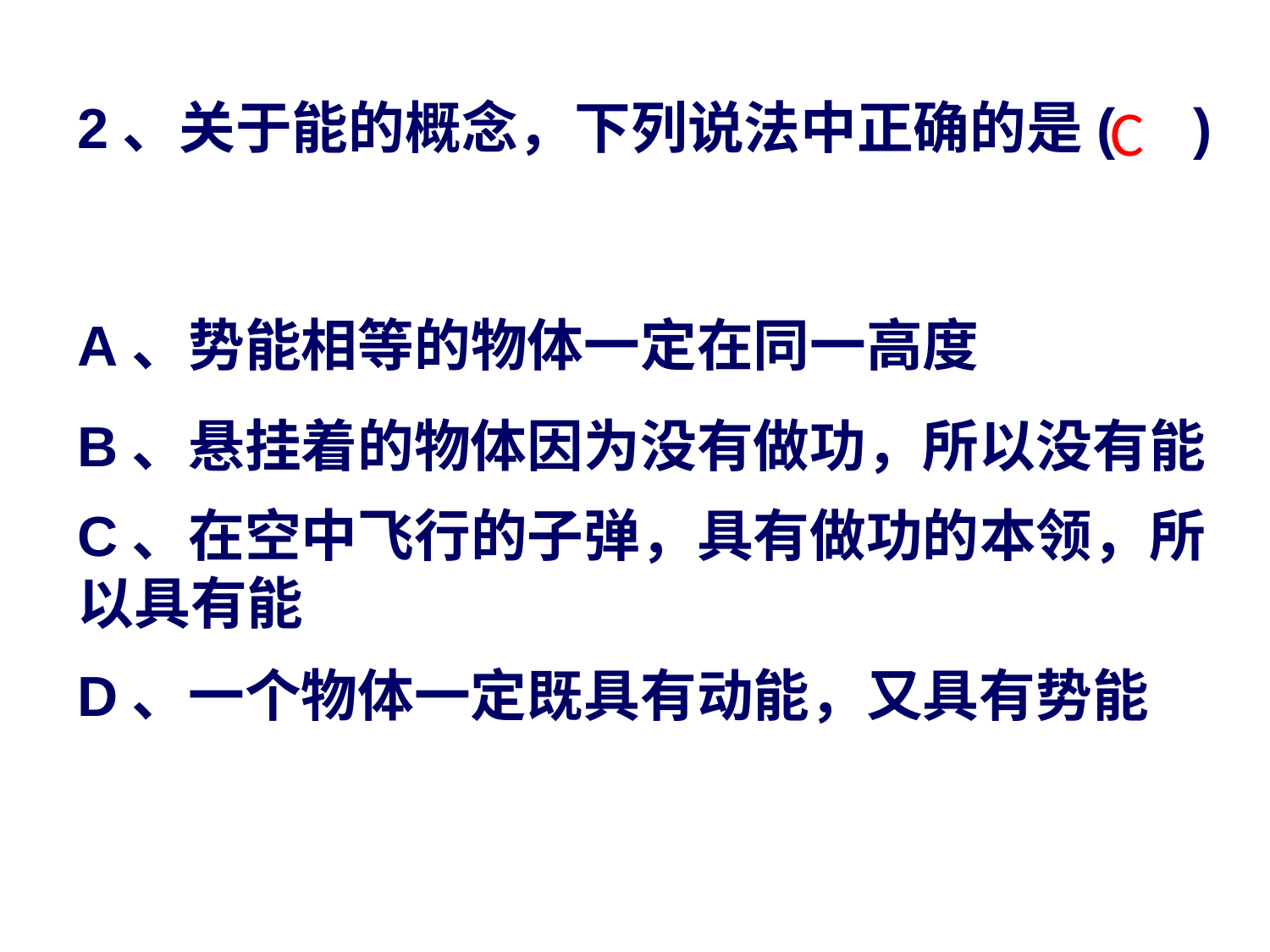

2、关于能的概念，下列说法中正确的是(     )
C

A、势能相等的物体一定在同一高度
B、悬挂着的物体因为没有做功，所以没有能
C、在空中飞行的子弹，具有做功的本领，所以具有能
D、一个物体一定既具有动能，又具有势能